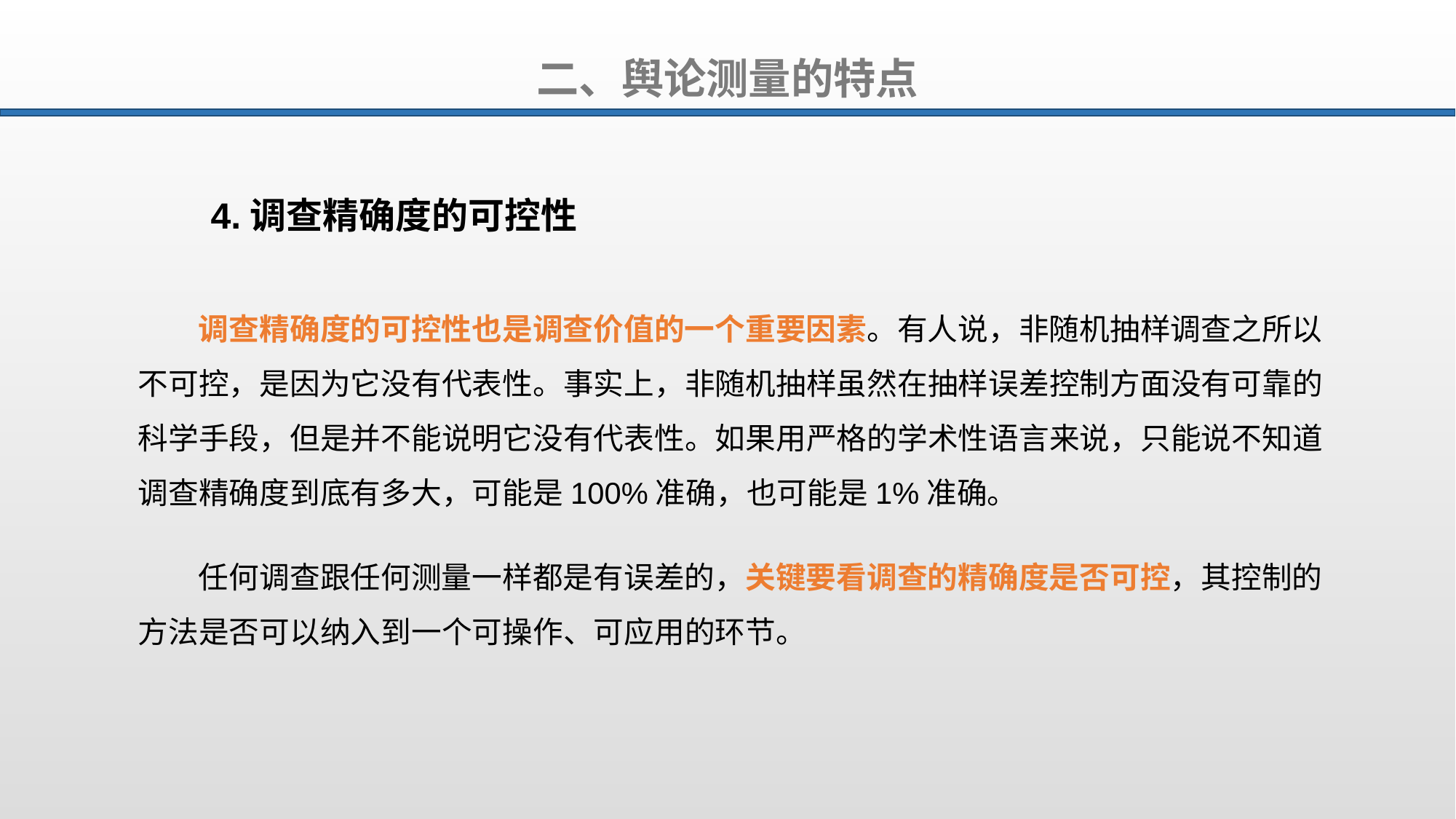

二、舆论测量的特点

4.调查精确度的可控性
调查精确度的可控性也是调查价值的一个重要因素。有人说，非随机抽样调查之所以不可控，是因为它没有代表性。事实上，非随机抽样虽然在抽样误差控制方面没有可靠的科学手段，但是并不能说明它没有代表性。如果用严格的学术性语言来说，只能说不知道调查精确度到底有多大，可能是100%准确，也可能是1%准确。
任何调查跟任何测量一样都是有误差的，关键要看调查的精确度是否可控，其控制的方法是否可以纳入到一个可操作、可应用的环节。